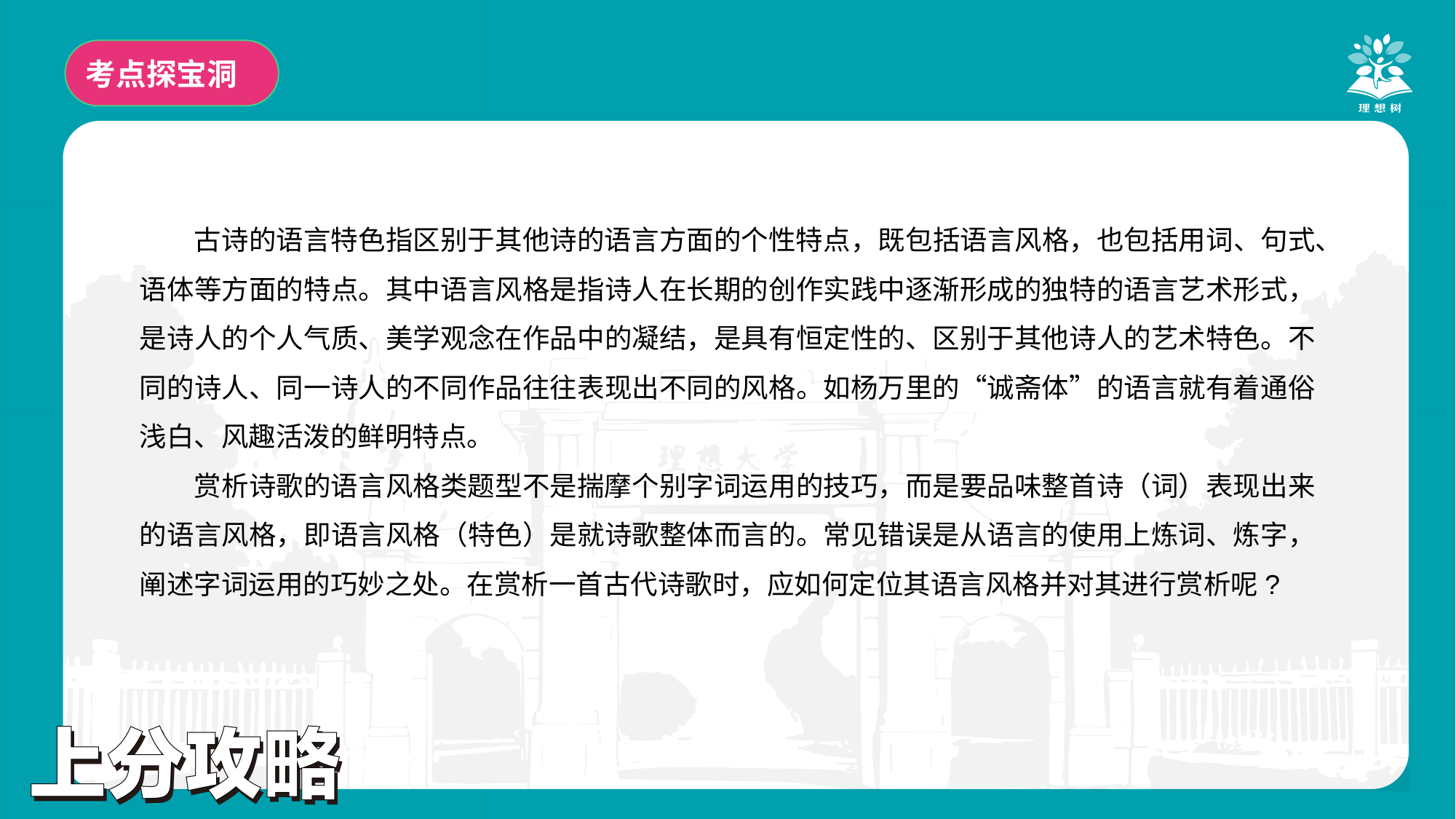

考点探宝洞
古诗的语言特色指区别于其他诗的语言方面的个性特点，既包括语言风格，也包括用词、句式、语体等方面的特点。其中语言风格是指诗人在长期的创作实践中逐渐形成的独特的语言艺术形式，是诗人的个人气质、美学观念在作品中的凝结，是具有恒定性的、区别于其他诗人的艺术特色。不同的诗人、同一诗人的不同作品往往表现出不同的风格。如杨万里的“诚斋体”的语言就有着通俗浅白、风趣活泼的鲜明特点。
赏析诗歌的语言风格类题型不是揣摩个别字词运用的技巧，而是要品味整首诗（词）表现出来的语言风格，即语言风格（特色）是就诗歌整体而言的。常见错误是从语言的使用上炼词、炼字，阐述字词运用的巧妙之处。在赏析一首古代诗歌时，应如何定位其语言风格并对其进行赏析呢?